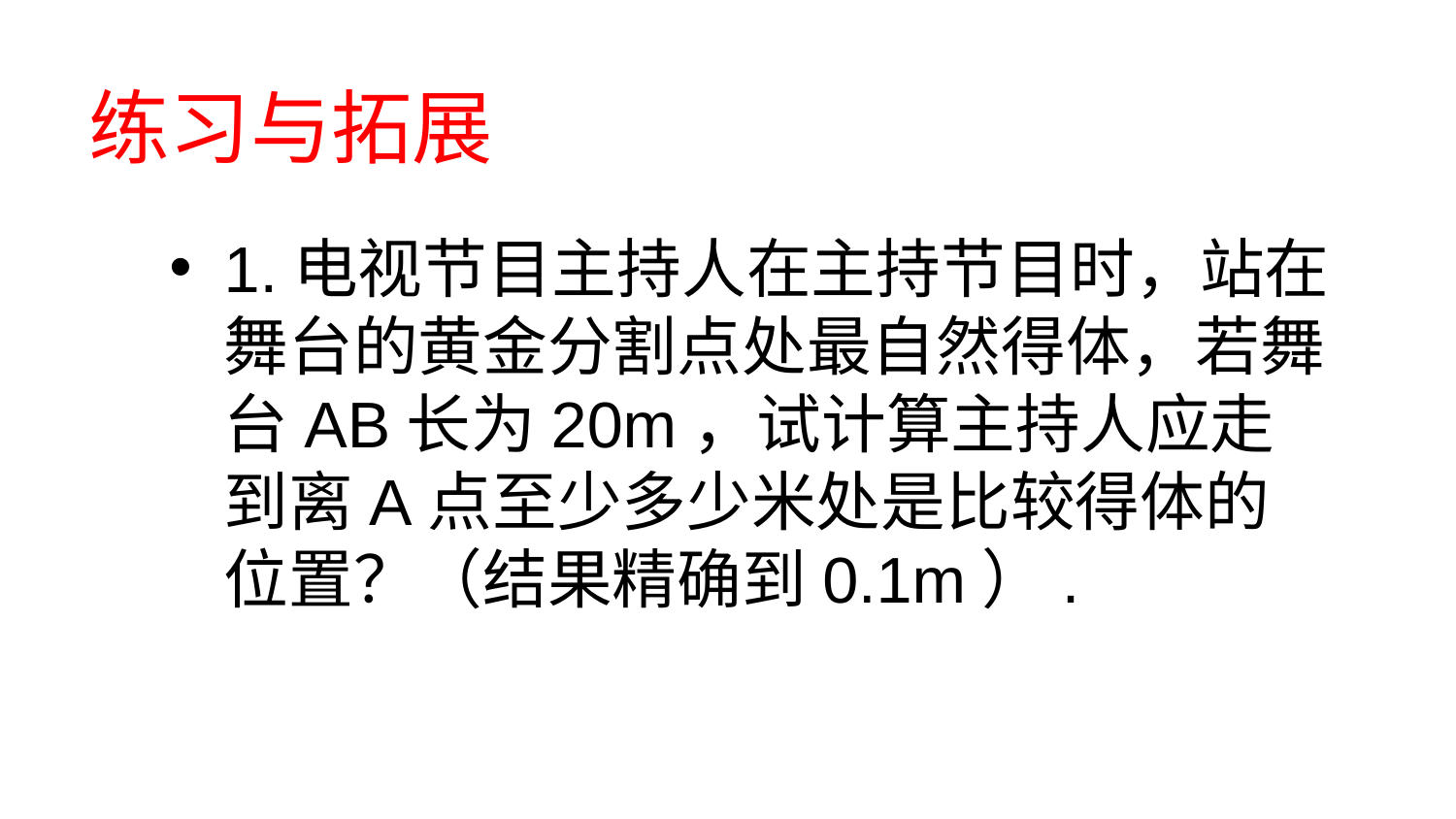

# 练习与拓展
1.电视节目主持人在主持节目时，站在舞台的黄金分割点处最自然得体，若舞台AB长为20m，试计算主持人应走到离A点至少多少米处是比较得体的位置？（结果精确到0.1m）.